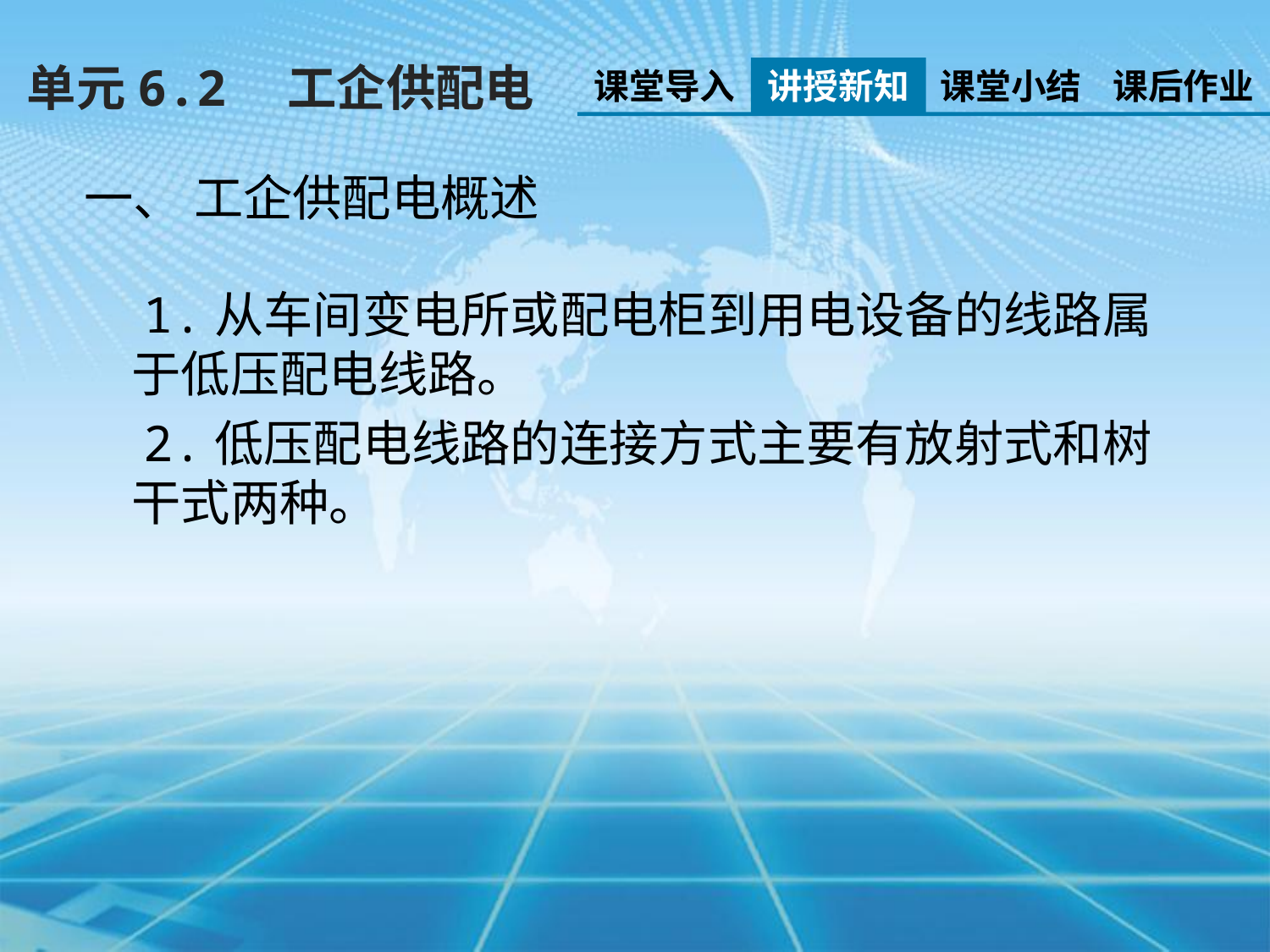

单元6.2　工企供配电
课堂导入
讲授新知
课堂小结
课后作业
一、 工企供配电概述
  1.从车间变电所或配电柜到用电设备的线路属于低压配电线路。
  2.低压配电线路的连接方式主要有放射式和树干式两种。